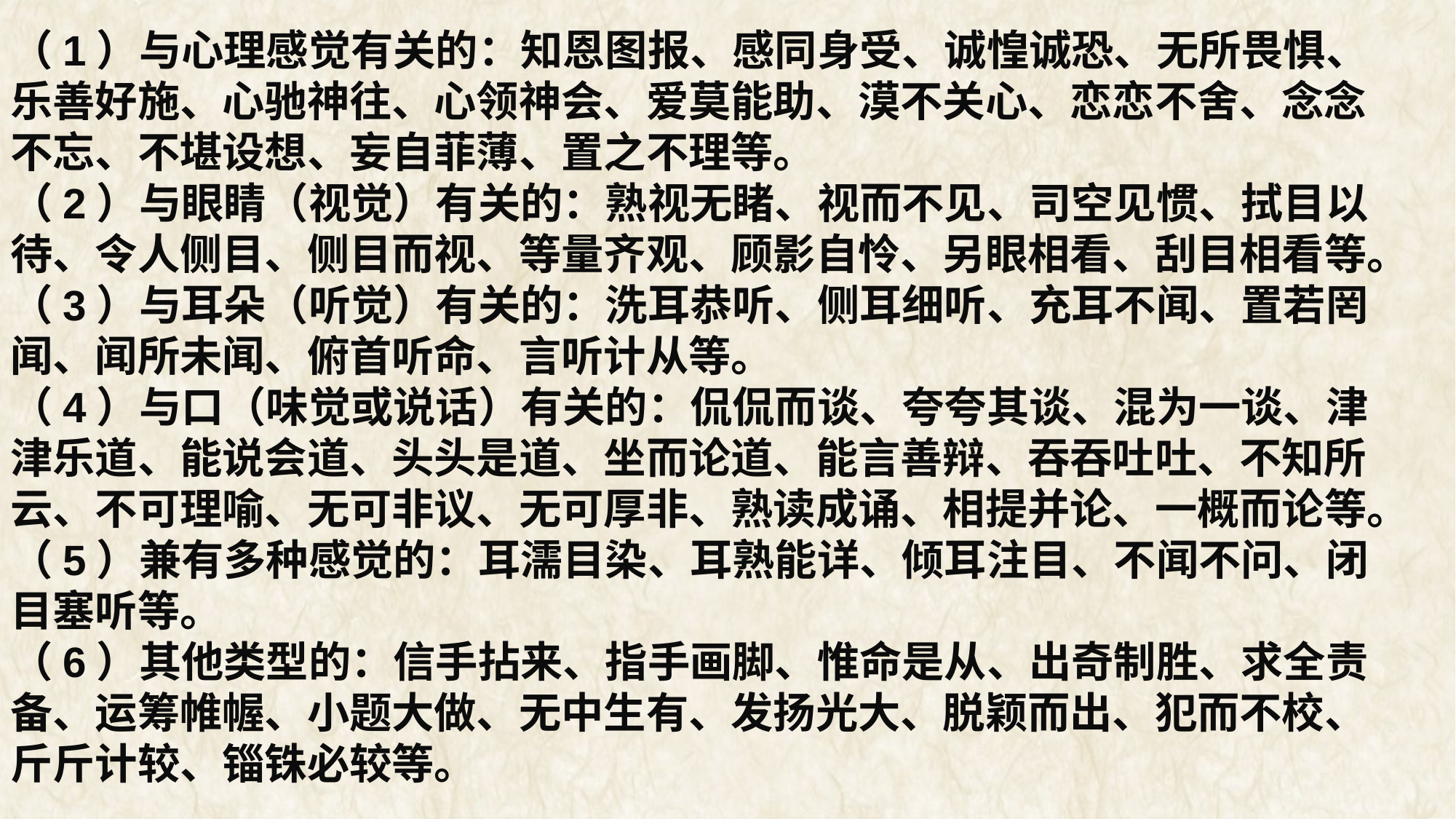

（1）与心理感觉有关的：知恩图报、感同身受、诚惶诚恐、无所畏惧、乐善好施、心驰神往、心领神会、爱莫能助、漠不关心、恋恋不舍、念念不忘、不堪设想、妄自菲薄、置之不理等。
（2）与眼睛（视觉）有关的：熟视无睹、视而不见、司空见惯、拭目以待、令人侧目、侧目而视、等量齐观、顾影自怜、另眼相看、刮目相看等。
（3）与耳朵（听觉）有关的：洗耳恭听、侧耳细听、充耳不闻、置若罔闻、闻所未闻、俯首听命、言听计从等。
（4）与口（味觉或说话）有关的：侃侃而谈、夸夸其谈、混为一谈、津津乐道、能说会道、头头是道、坐而论道、能言善辩、吞吞吐吐、不知所云、不可理喻、无可非议、无可厚非、熟读成诵、相提并论、一概而论等。
（5）兼有多种感觉的：耳濡目染、耳熟能详、倾耳注目、不闻不问、闭目塞听等。
（6）其他类型的：信手拈来、指手画脚、惟命是从、出奇制胜、求全责备、运筹帷幄、小题大做、无中生有、发扬光大、脱颖而出、犯而不校、斤斤计较、锱铢必较等。